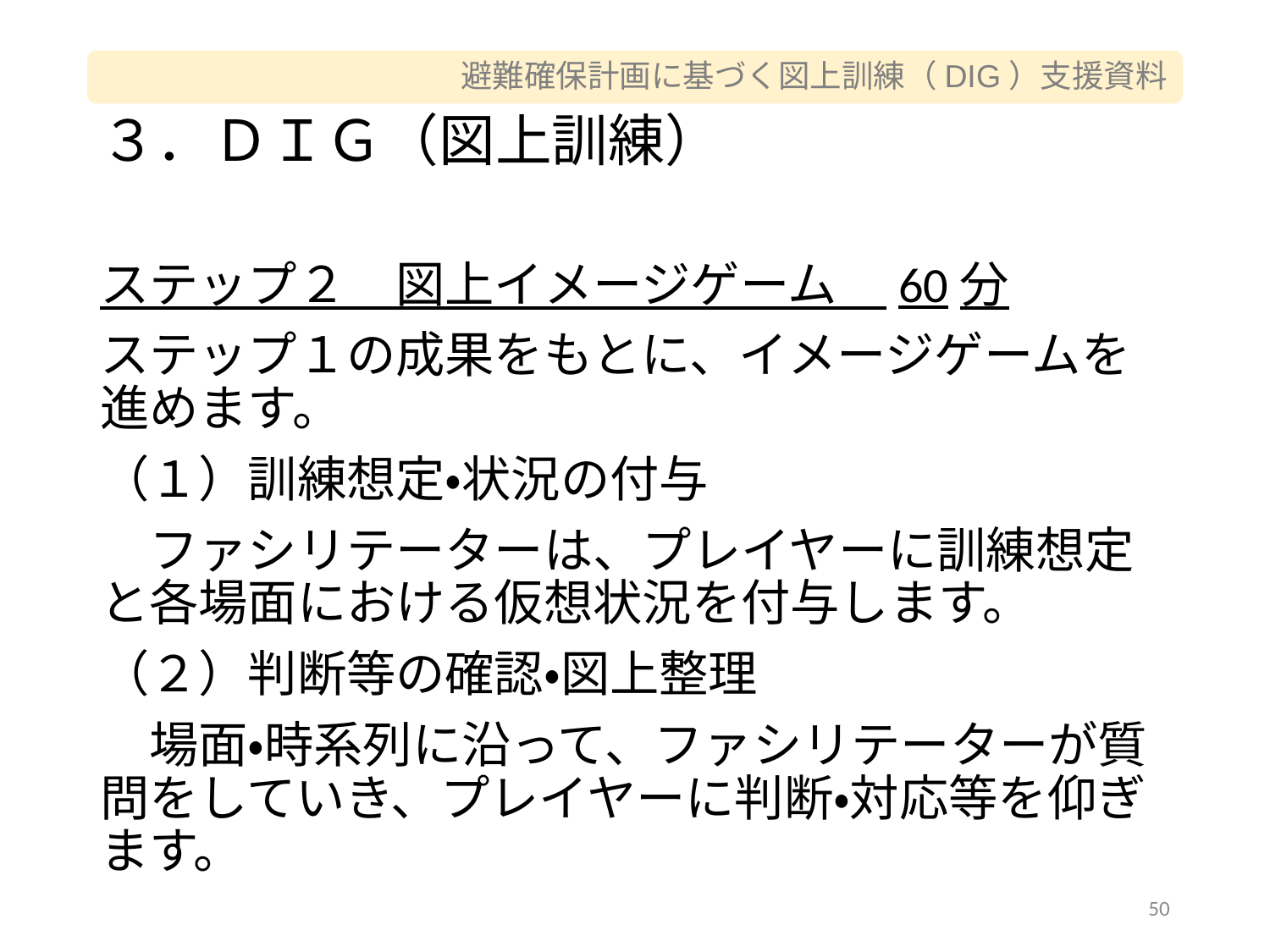

# ３．ＤＩＧ（図上訓練）
ステップ２　図上イメージゲーム　60分
ステップ１の成果をもとに、イメージゲームを進めます。
（１）訓練想定・状況の付与
　ファシリテーターは、プレイヤーに訓練想定と各場面における仮想状況を付与します。
（２）判断等の確認・図上整理
　場面・時系列に沿って、ファシリテーターが質問をしていき、プレイヤーに判断・対応等を仰ぎます。
50